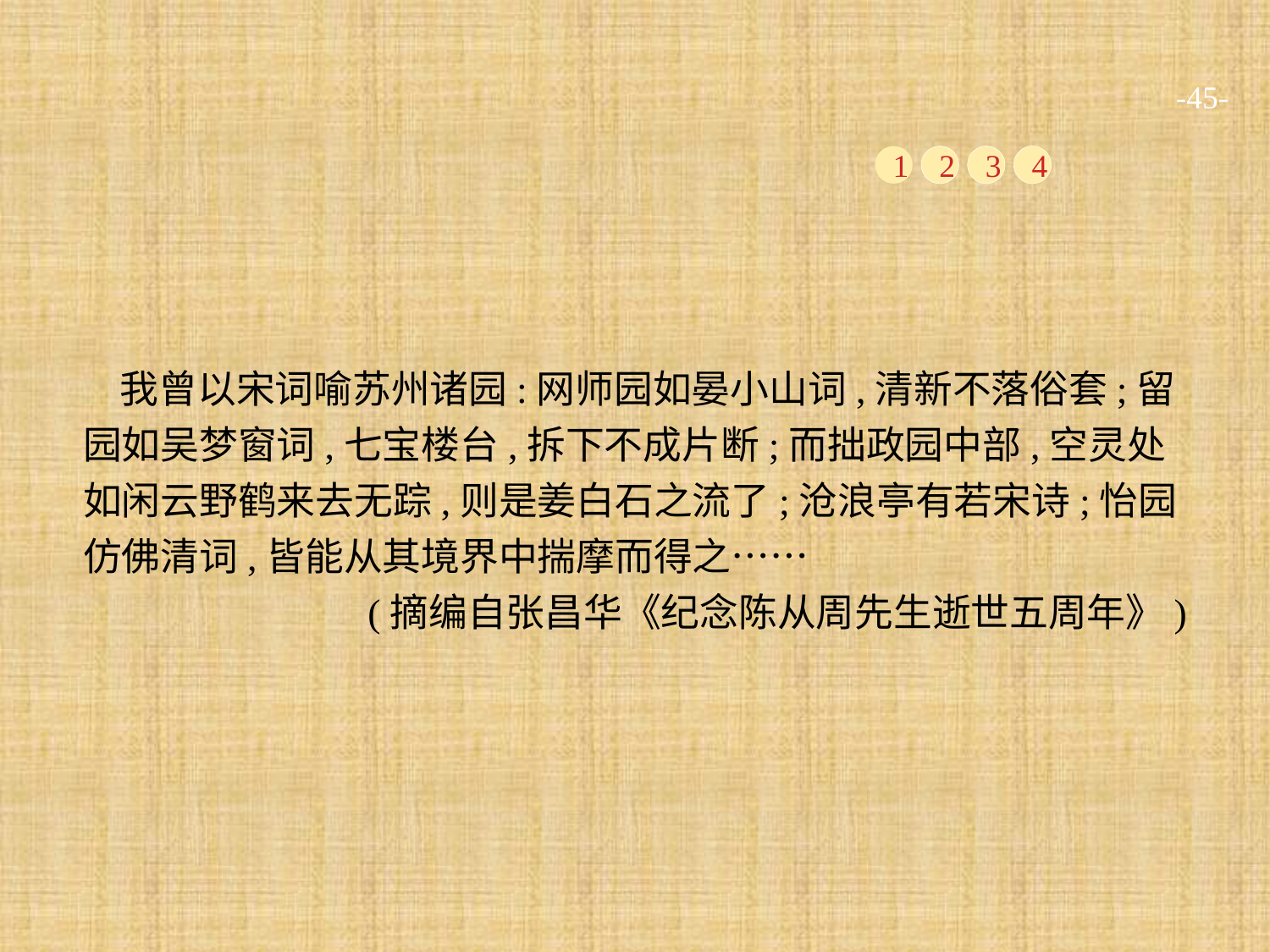

-45-
1
2
3
4
我曾以宋词喻苏州诸园:网师园如晏小山词,清新不落俗套;留园如吴梦窗词,七宝楼台,拆下不成片断;而拙政园中部,空灵处如闲云野鹤来去无踪,则是姜白石之流了;沧浪亭有若宋诗;怡园仿佛清词,皆能从其境界中揣摩而得之……
(摘编自张昌华《纪念陈从周先生逝世五周年》)